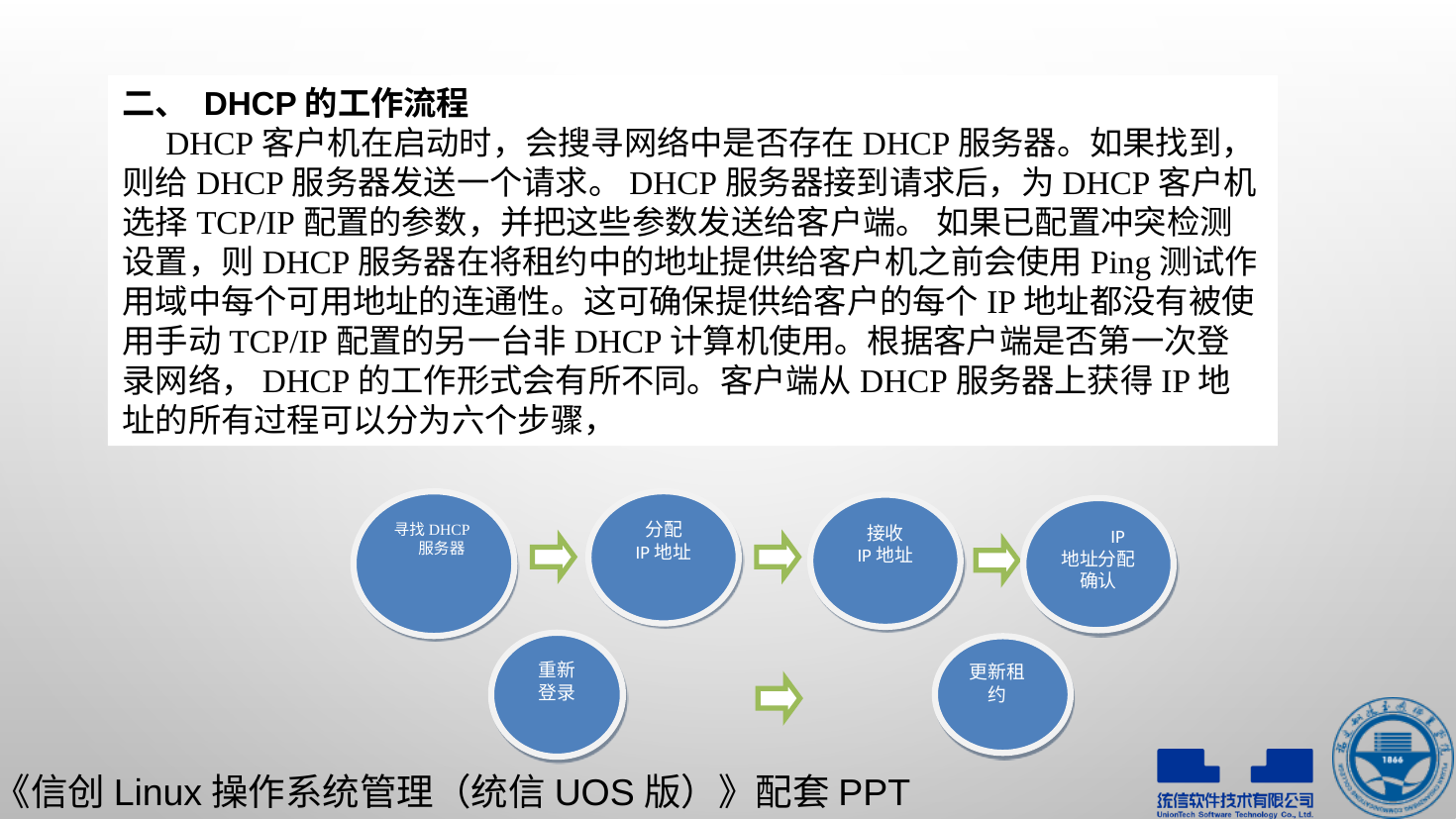

二、 DHCP的工作流程
DHCP客户机在启动时，会搜寻网络中是否存在DHCP服务器。如果找到，则给DHCP服务器发送一个请求。DHCP服务器接到请求后，为DHCP客户机选择TCP/IP配置的参数，并把这些参数发送给客户端。 如果已配置冲突检测设置，则DHCP服务器在将租约中的地址提供给客户机之前会使用Ping测试作用域中每个可用地址的连通性。这可确保提供给客户的每个IP地址都没有被使用手动TCP/IP配置的另一台非DHCP计算机使用。根据客户端是否第一次登录网络，DHCP的工作形式会有所不同。客户端从DHCP服务器上获得IP地址的所有过程可以分为六个步骤，

寻找DHCP服务器
分配
IP地址
接收
IP地址
IP地址分配确认

重新
登录
更新租约